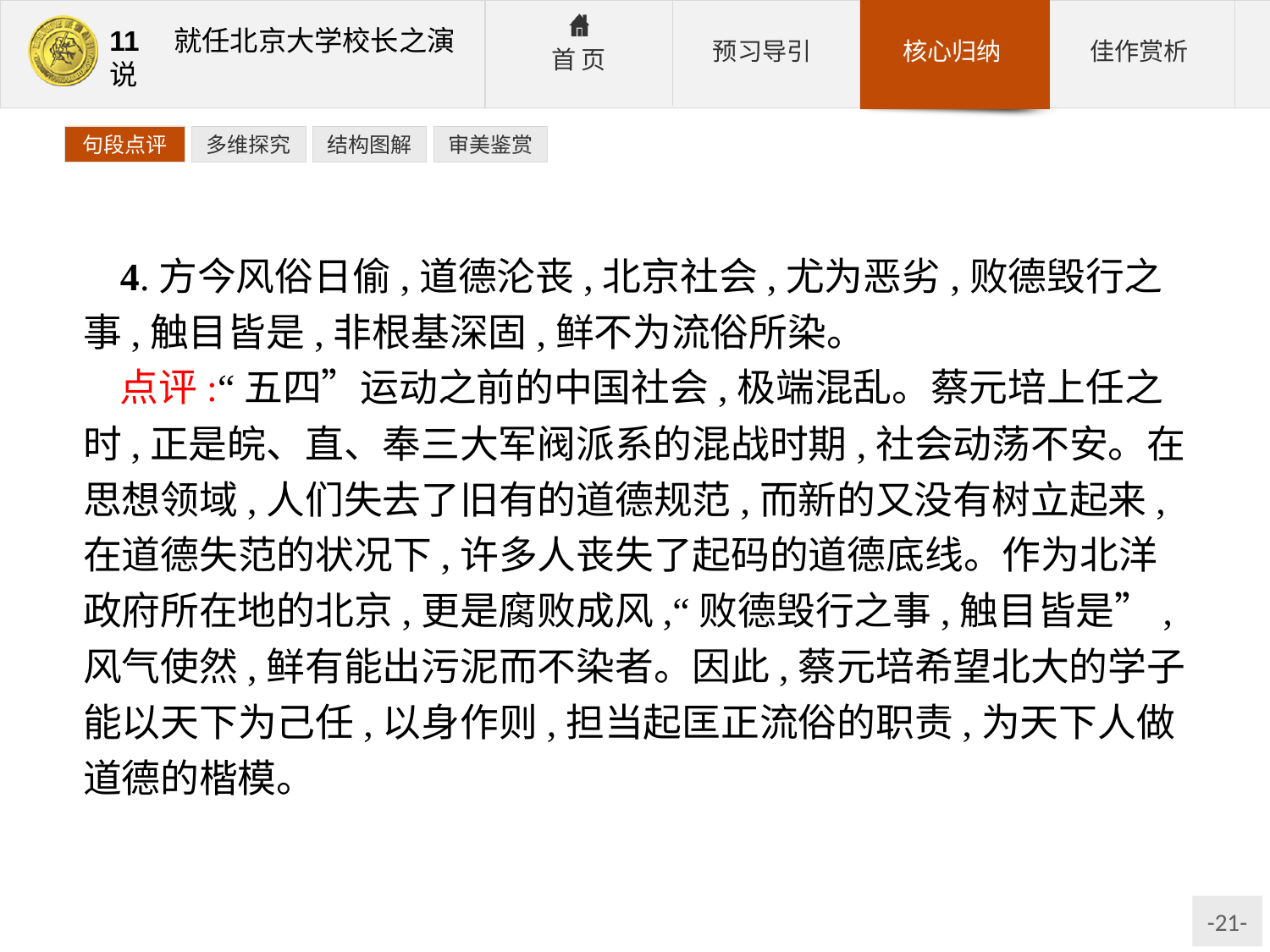

句段点评
多维探究
结构图解
审美鉴赏
4.方今风俗日偷,道德沦丧,北京社会,尤为恶劣,败德毁行之事,触目皆是,非根基深固,鲜不为流俗所染。
点评:“五四”运动之前的中国社会,极端混乱。蔡元培上任之时,正是皖、直、奉三大军阀派系的混战时期,社会动荡不安。在思想领域,人们失去了旧有的道德规范,而新的又没有树立起来,在道德失范的状况下,许多人丧失了起码的道德底线。作为北洋政府所在地的北京,更是腐败成风,“败德毁行之事,触目皆是”,风气使然,鲜有能出污泥而不染者。因此,蔡元培希望北大的学子能以天下为己任,以身作则,担当起匡正流俗的职责,为天下人做道德的楷模。